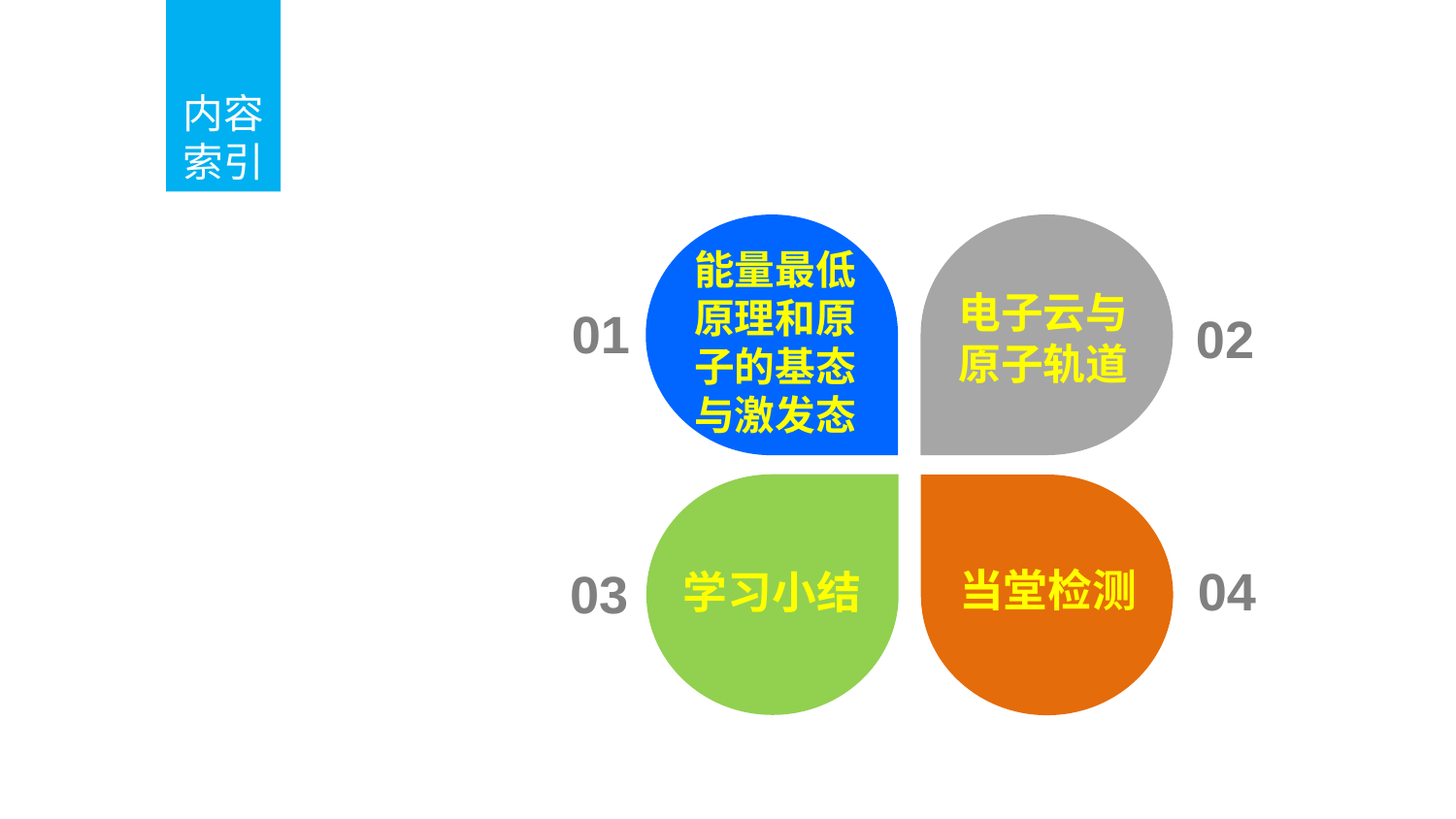

内容
索引
Contents Page

能量最低原理和原子的基态与激发态
电子云与原子轨道
01
02
04
03
当堂检测
学习小结